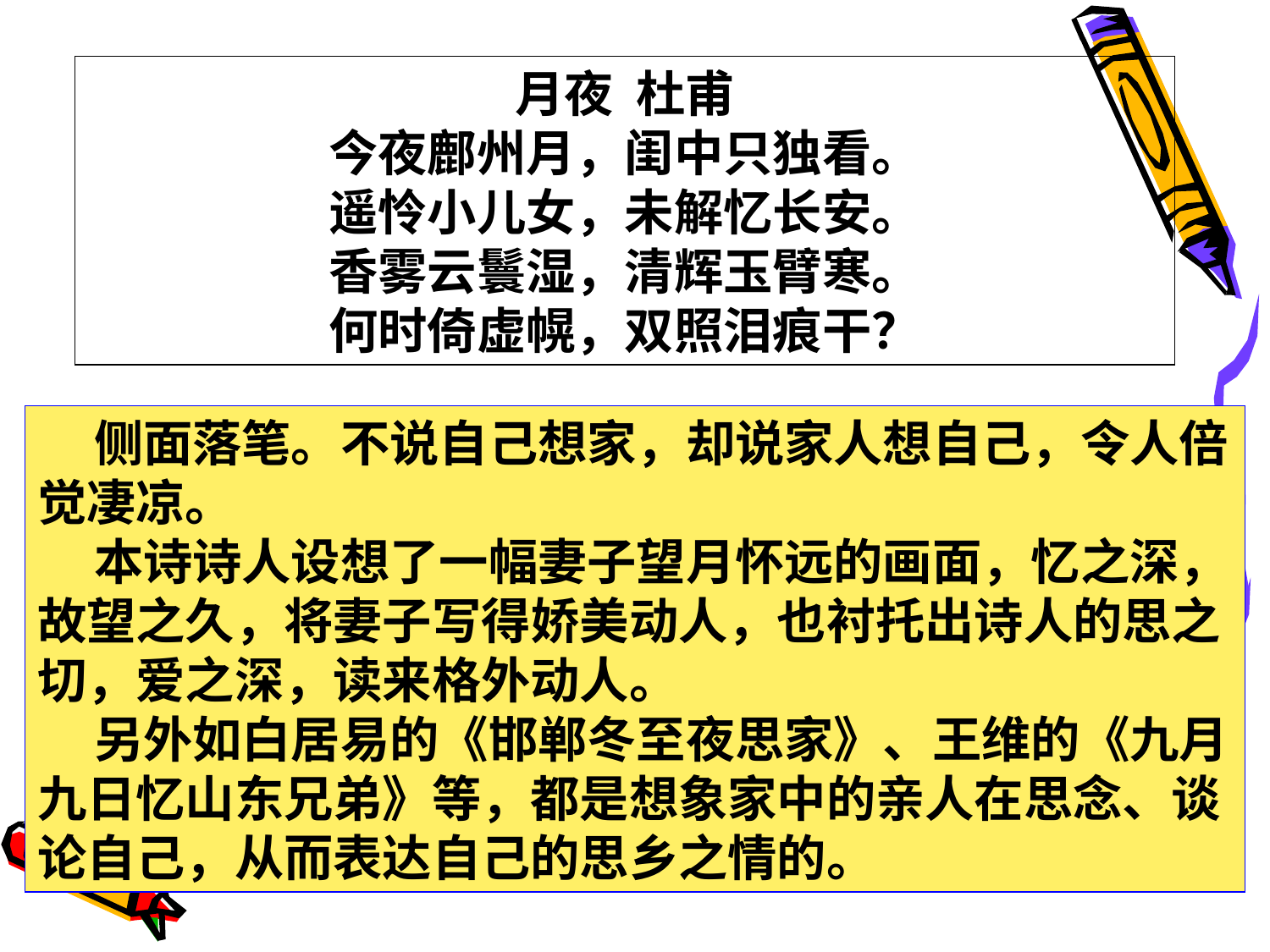

月夜  杜甫
今夜鄜州月，闺中只独看。
遥怜小儿女，未解忆长安。
香雾云鬟湿，清辉玉臂寒。
何时倚虚幌，双照泪痕干？
    侧面落笔。不说自己想家，却说家人想自己，令人倍觉凄凉。
    本诗诗人设想了一幅妻子望月怀远的画面，忆之深，故望之久，将妻子写得娇美动人，也衬托出诗人的思之切，爱之深，读来格外动人。
    另外如白居易的《邯郸冬至夜思家》、王维的《九月九日忆山东兄弟》等，都是想象家中的亲人在思念、谈论自己，从而表达自己的思乡之情的。